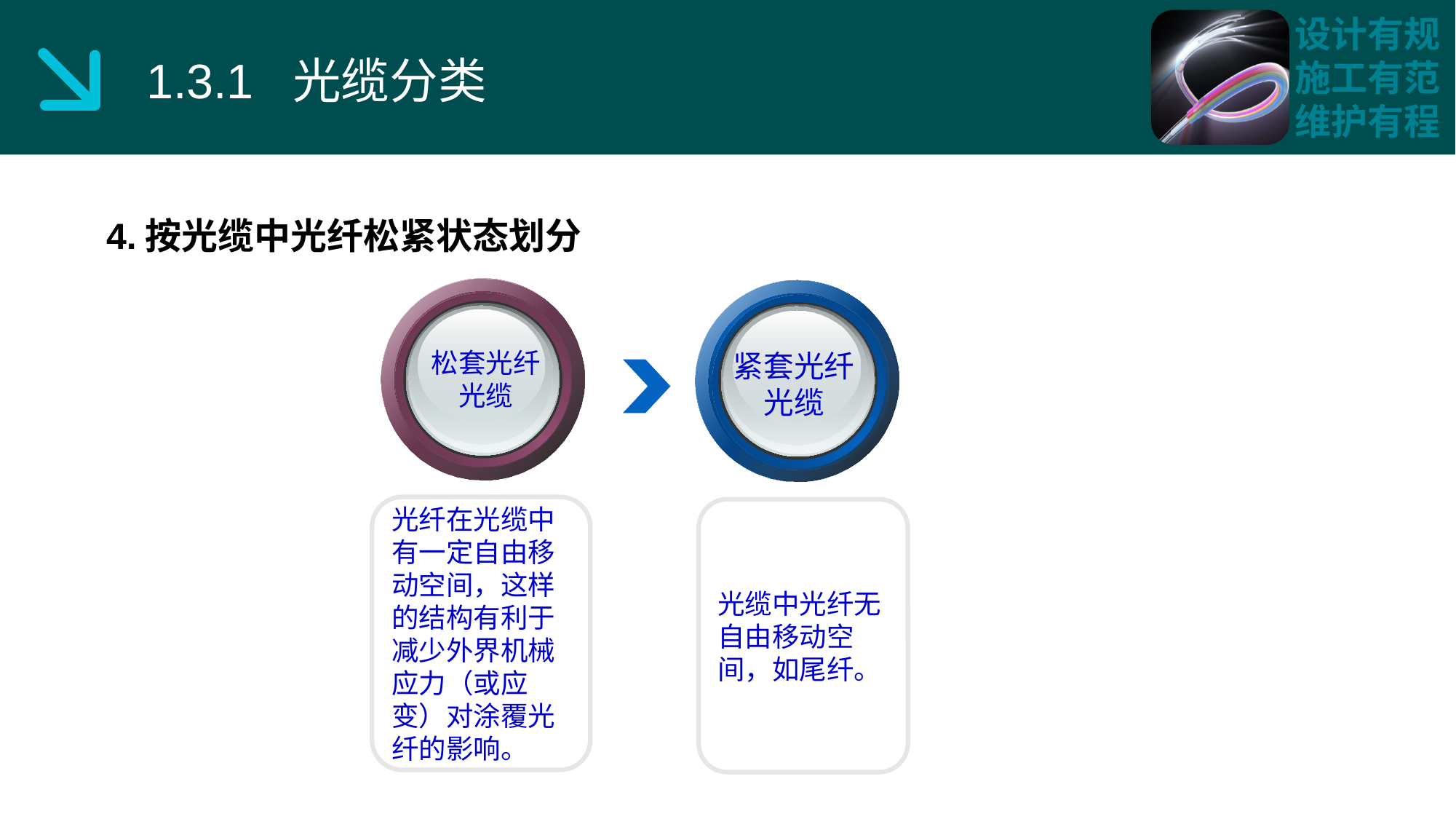

1.3.1  光缆分类

4.按光缆中光纤松紧状态划分

松套光纤
光缆
紧套光纤
光缆

光纤在光缆中有一定自由移动空间，这样的结构有利于减少外界机械应力（或应变）对涂覆光纤的影响。
光缆中光纤无自由移动空间，如尾纤。